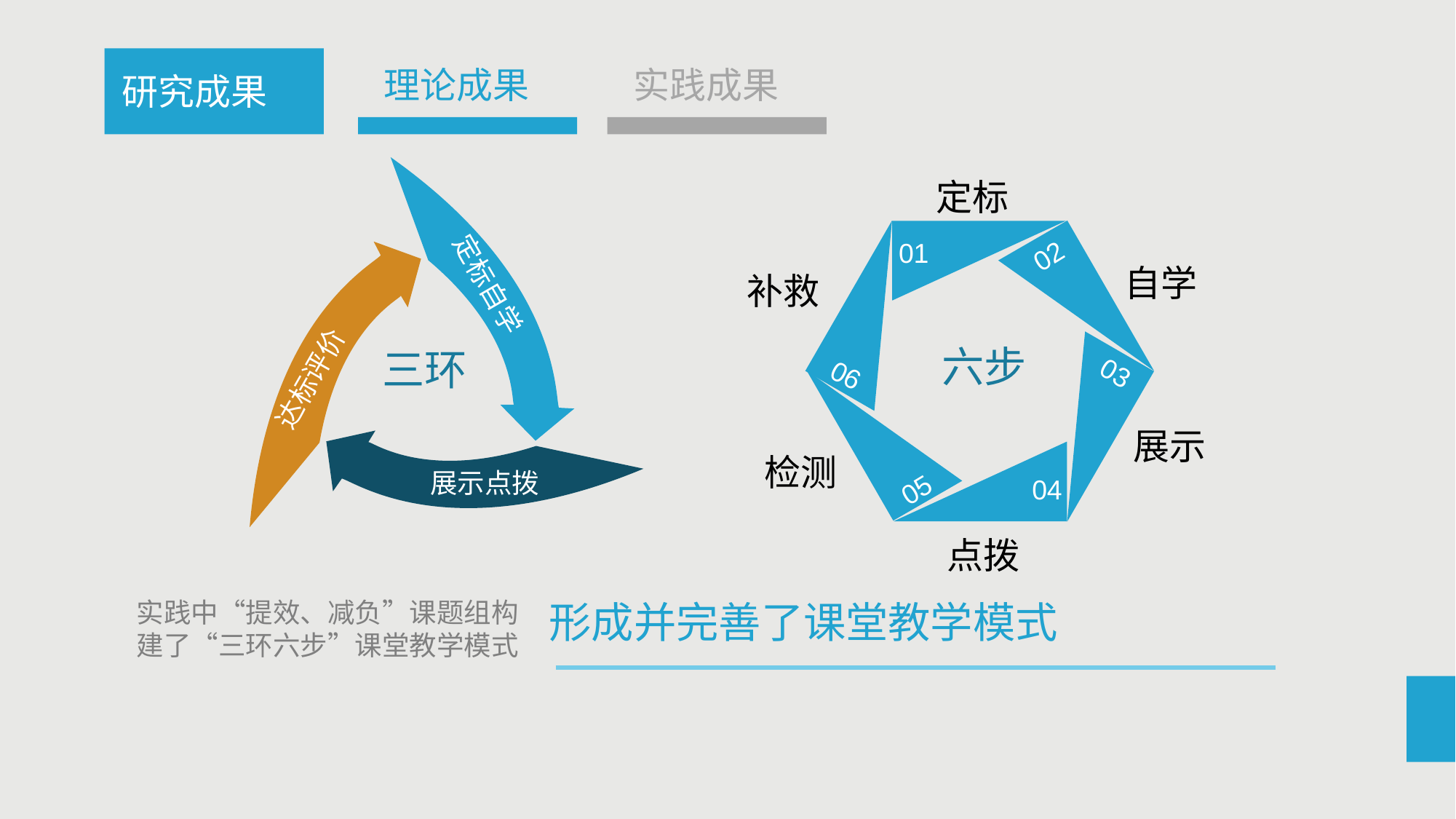

理论成果

实践成果
研究成果

定标

01
02
定标自学
自学
补救

六步
三环
达标评价
03
06

展示
展示点拨

检测
05
04
点拨
实践中“提效、减负”课题组构建了“三环六步”课堂教学模式
形成并完善了课堂教学模式